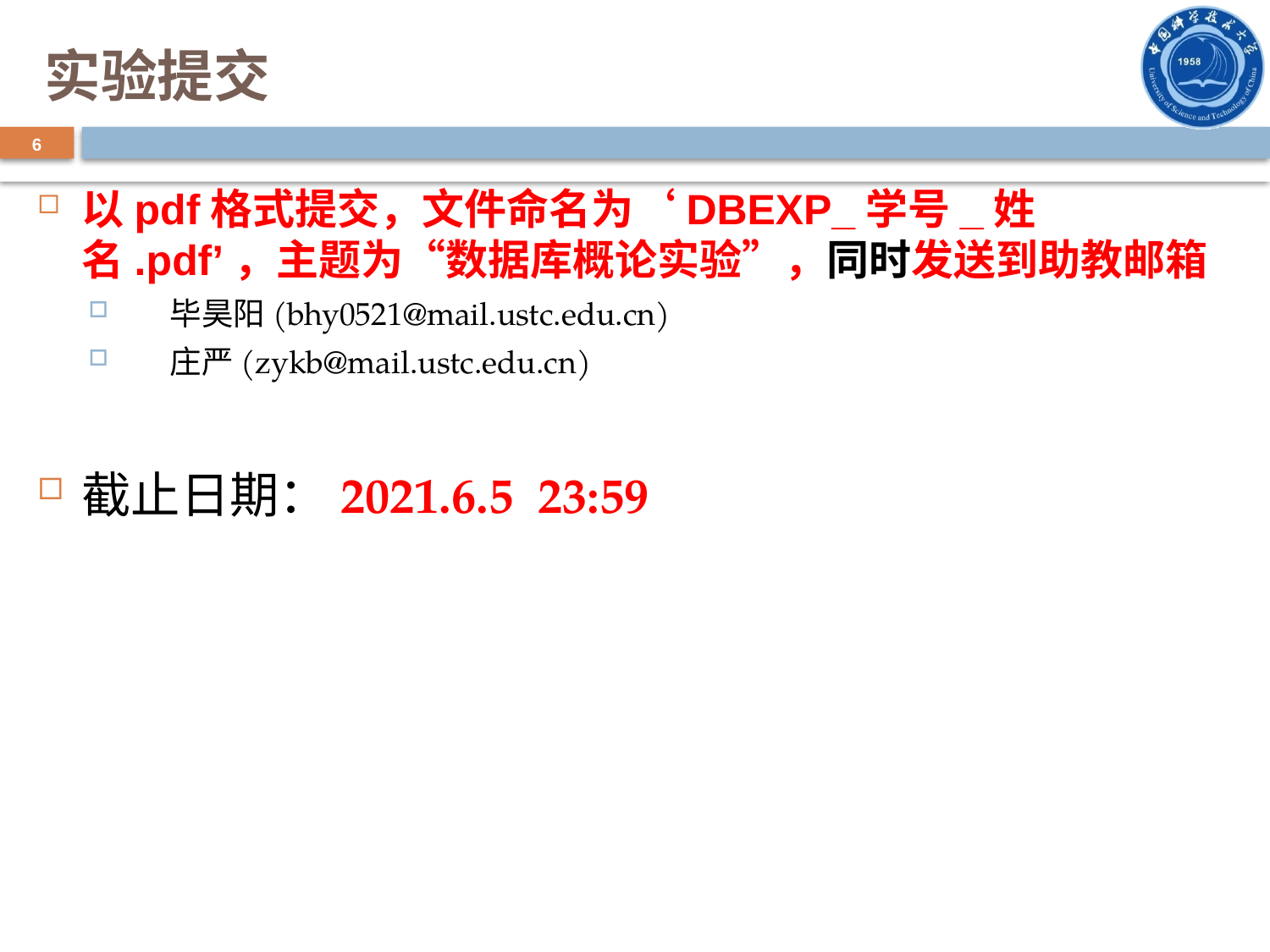

# 实验提交
6
以pdf格式提交，文件命名为‘DBEXP_学号_姓名.pdf’，主题为“数据库概论实验”，同时发送到助教邮箱
     毕昊阳(bhy0521@mail.ustc.edu.cn)
     庄严(zykb@mail.ustc.edu.cn)

截止日期：2021.6.5  23:59